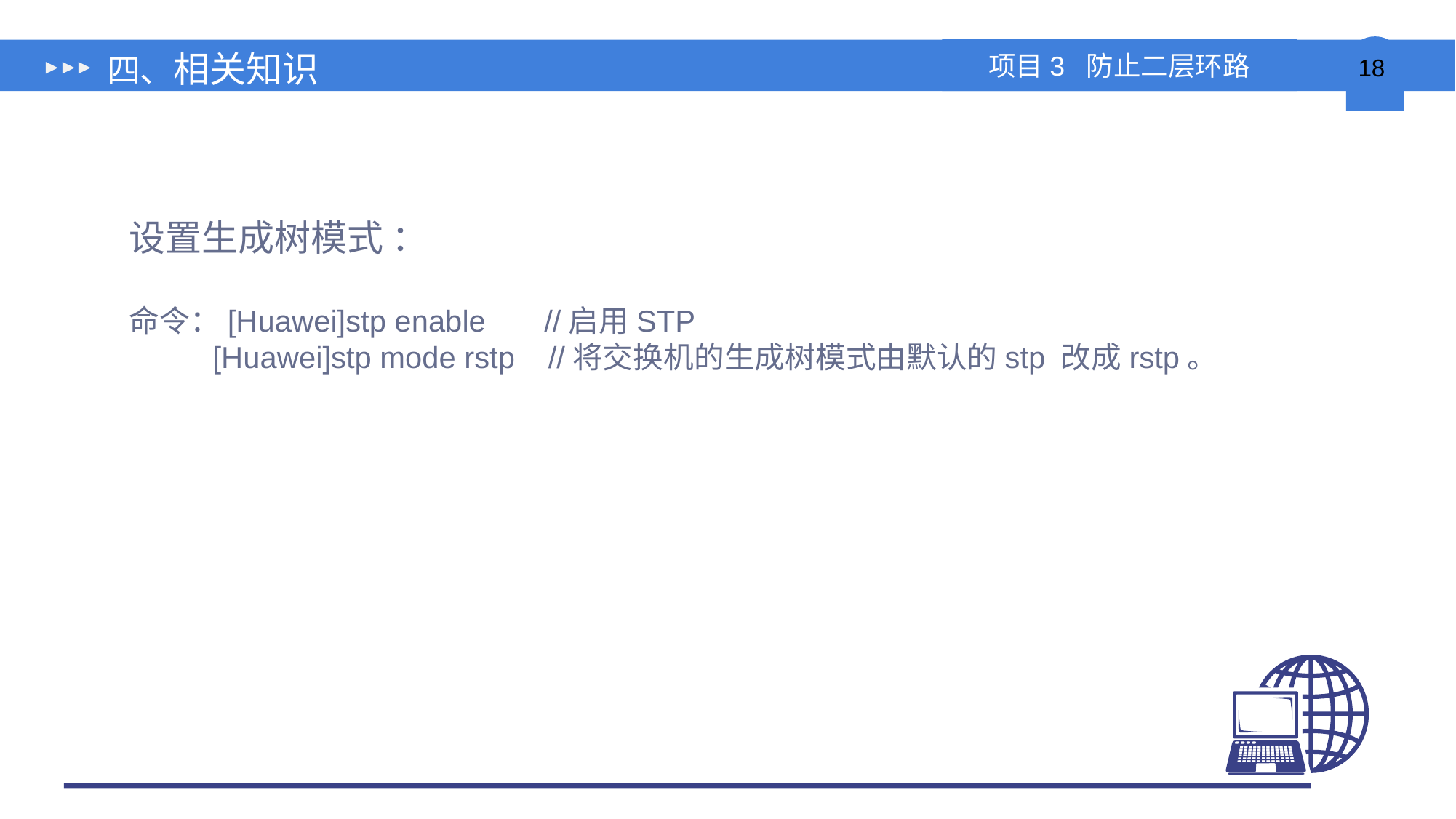

# 四、相关知识
设置生成树模式 ：

命令：[Huawei]stp enable       //启用STP
          [Huawei]stp mode rstp    //将交换机的生成树模式由默认的stp 改成rstp。